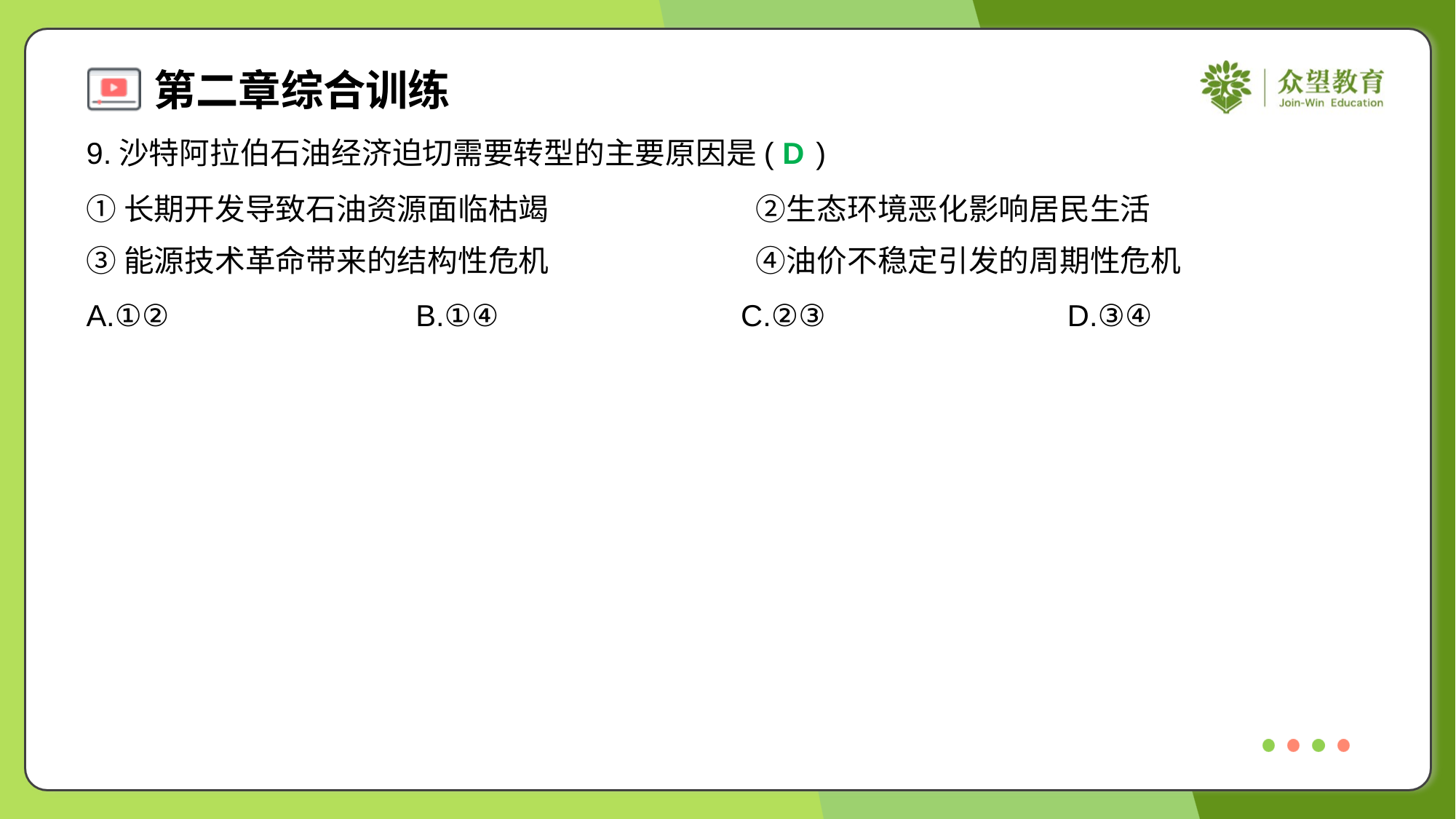

9.沙特阿拉伯石油经济迫切需要转型的主要原因是(     )
D
①长期开发导致石油资源面临枯竭	②生态环境恶化影响居民生活
③能源技术革命带来的结构性危机	④油价不稳定引发的周期性危机
A.①②	B.①④	C.②③	D.③④